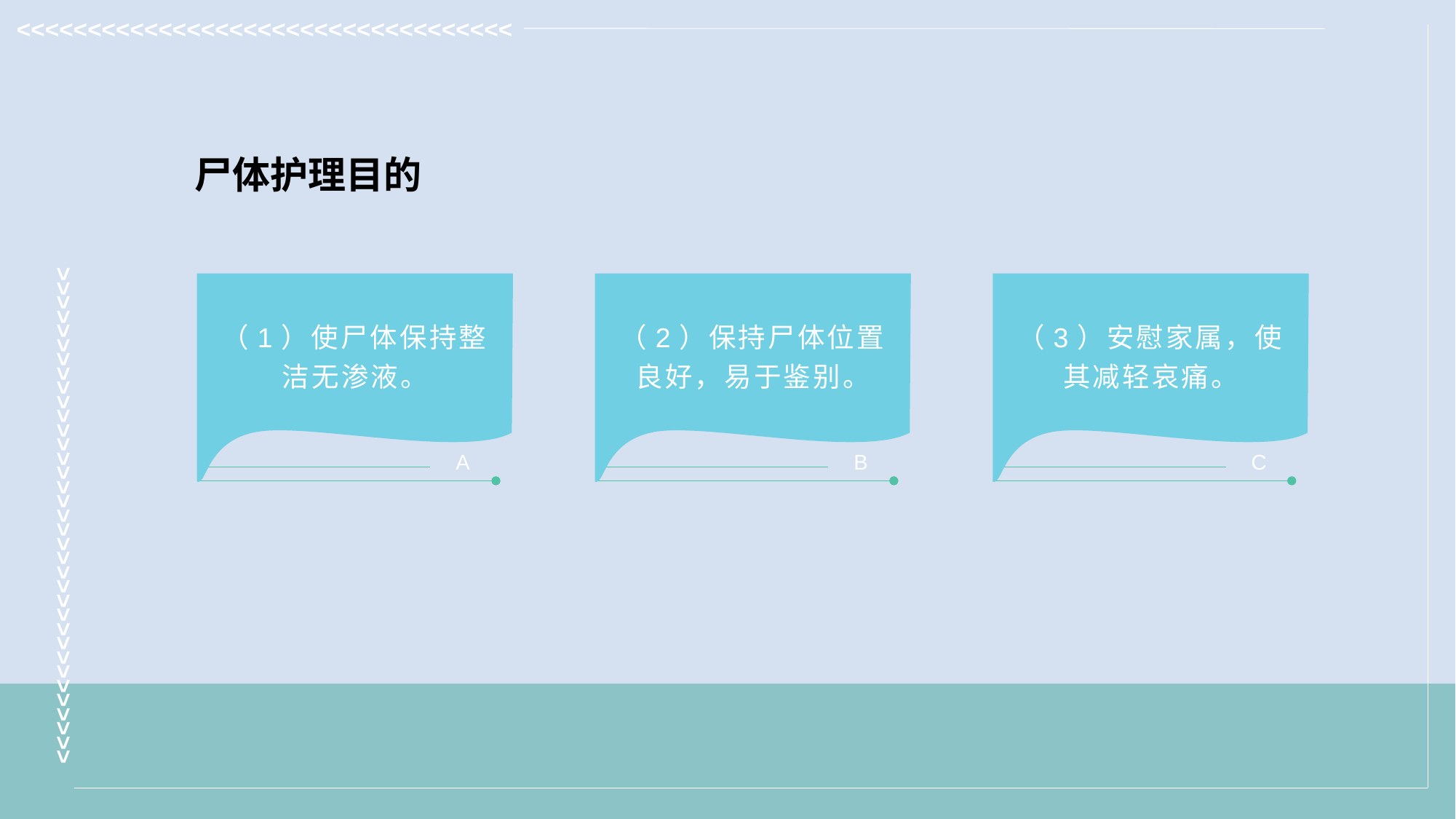

尸体护理目的

（1）使尸体保持整洁无渗液。
（2）保持尸体位置良好，易于鉴别。
（3）安慰家属，使其减轻哀痛。
A
B
C